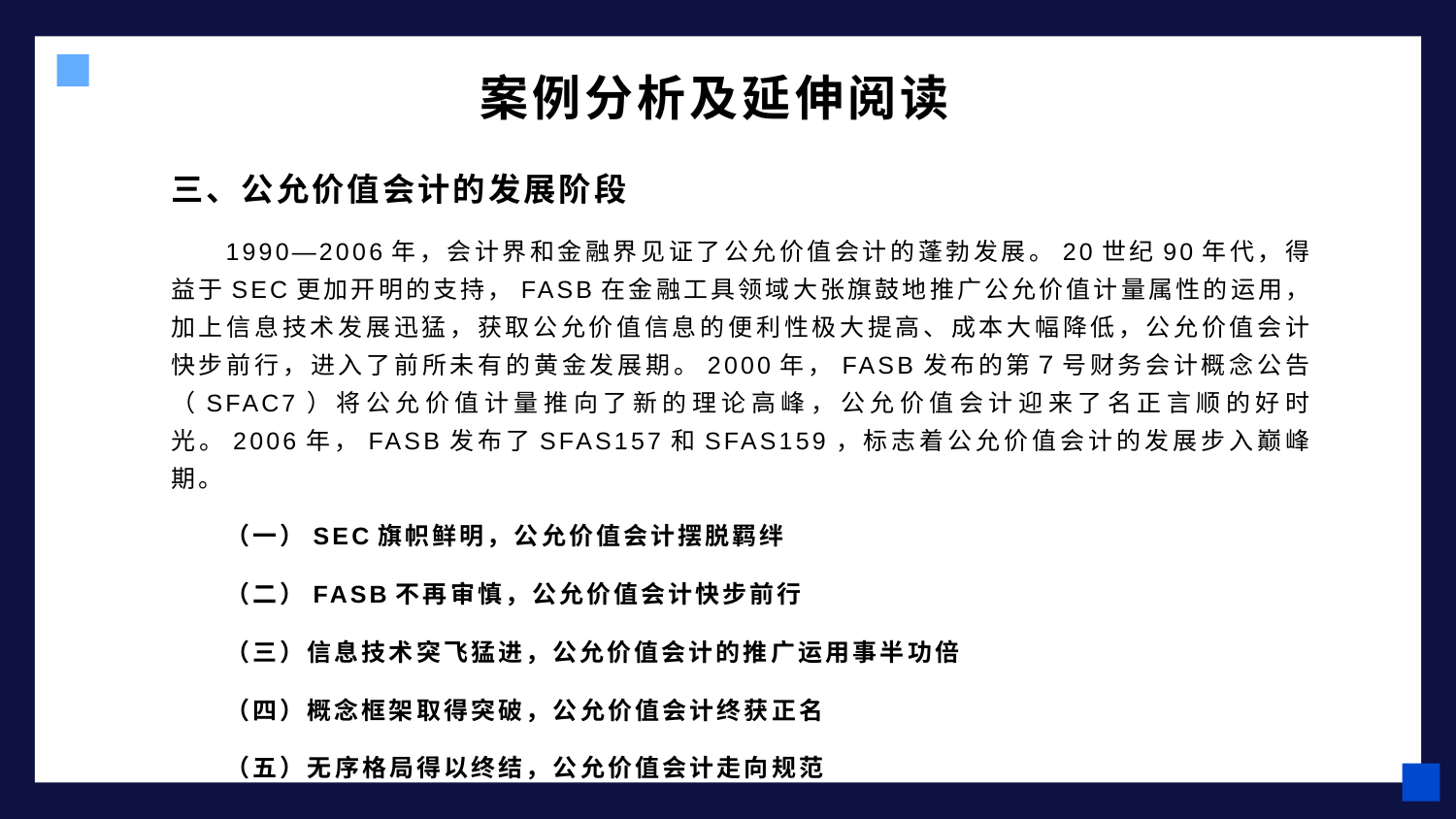

# 案例分析及延伸阅读
三、公允价值会计的发展阶段
1990—2006年，会计界和金融界见证了公允价值会计的蓬勃发展。20世纪90年代，得益于SEC更加开明的支持，FASB在金融工具领域大张旗鼓地推广公允价值计量属性的运用，加上信息技术发展迅猛，获取公允价值信息的便利性极大提高、成本大幅降低，公允价值会计快步前行，进入了前所未有的黄金发展期。2000年，FASB发布的第７号财务会计概念公告（SFAC7）将公允价值计量推向了新的理论高峰，公允价值会计迎来了名正言顺的好时光。2006年，FASB发布了SFAS157和SFAS159，标志着公允价值会计的发展步入巅峰期。
（一）SEC旗帜鲜明，公允价值会计摆脱羁绊
（二）FASB不再审慎，公允价值会计快步前行
（三）信息技术突飞猛进，公允价值会计的推广运用事半功倍
（四）概念框架取得突破，公允价值会计终获正名
（五）无序格局得以终结，公允价值会计走向规范